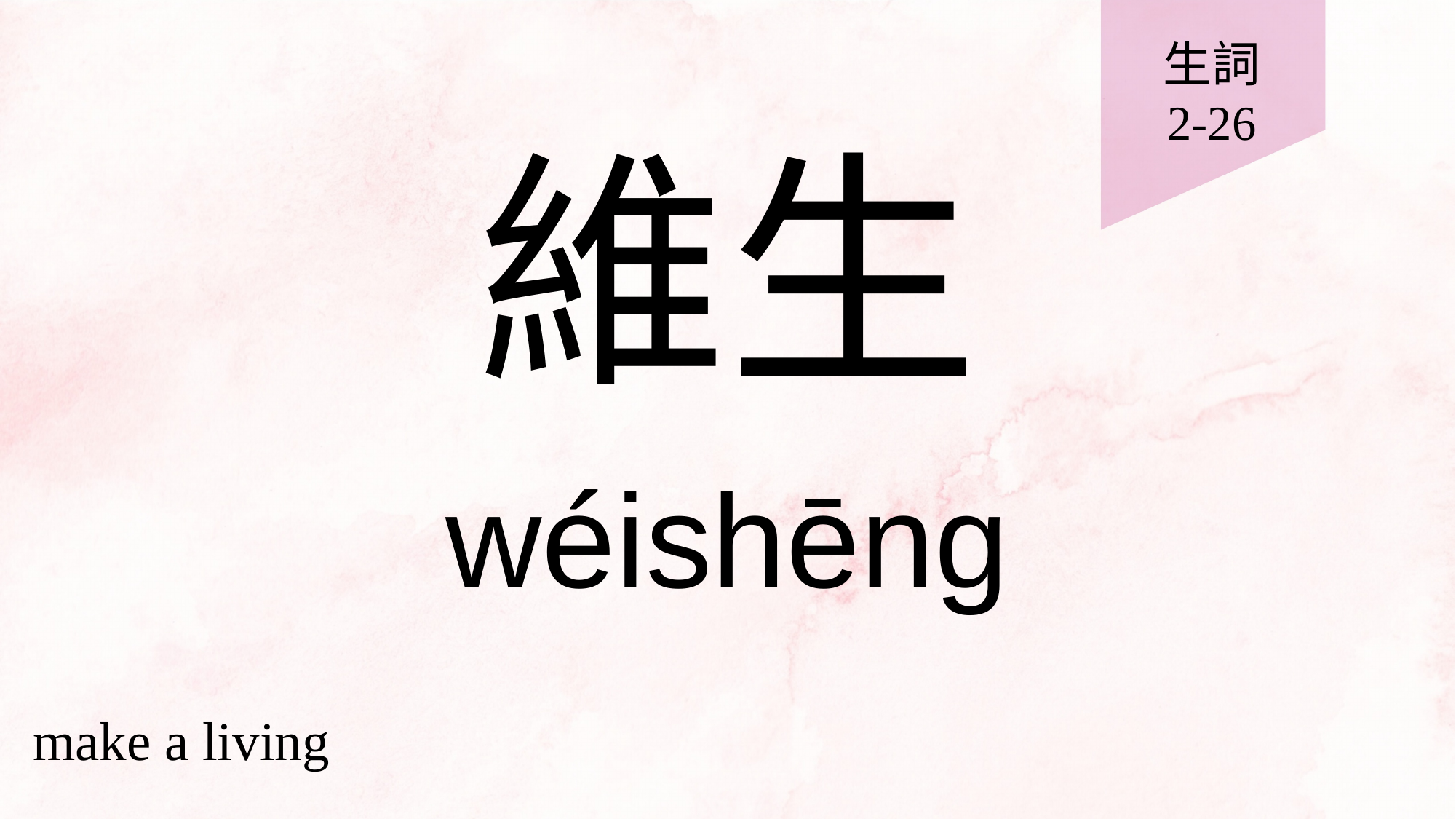

生詞
2-26
# 維生
wéishēng
make a living